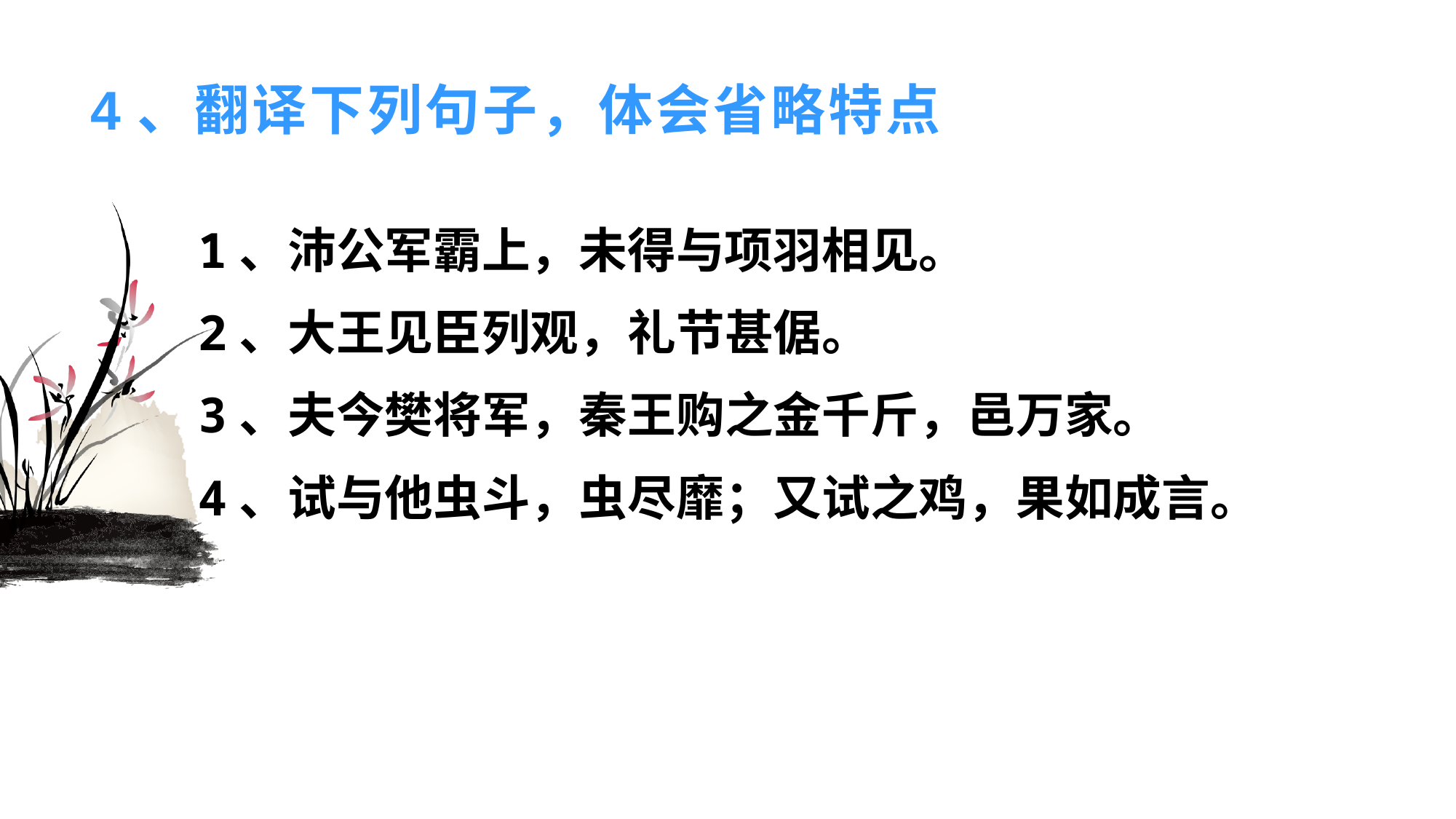

# 4、翻译下列句子，体会省略特点
1、沛公军霸上，未得与项羽相见。
2、大王见臣列观，礼节甚倨。
3、夫今樊将军，秦王购之金千斤，邑万家。
4、试与他虫斗，虫尽靡；又试之鸡，果如成言。